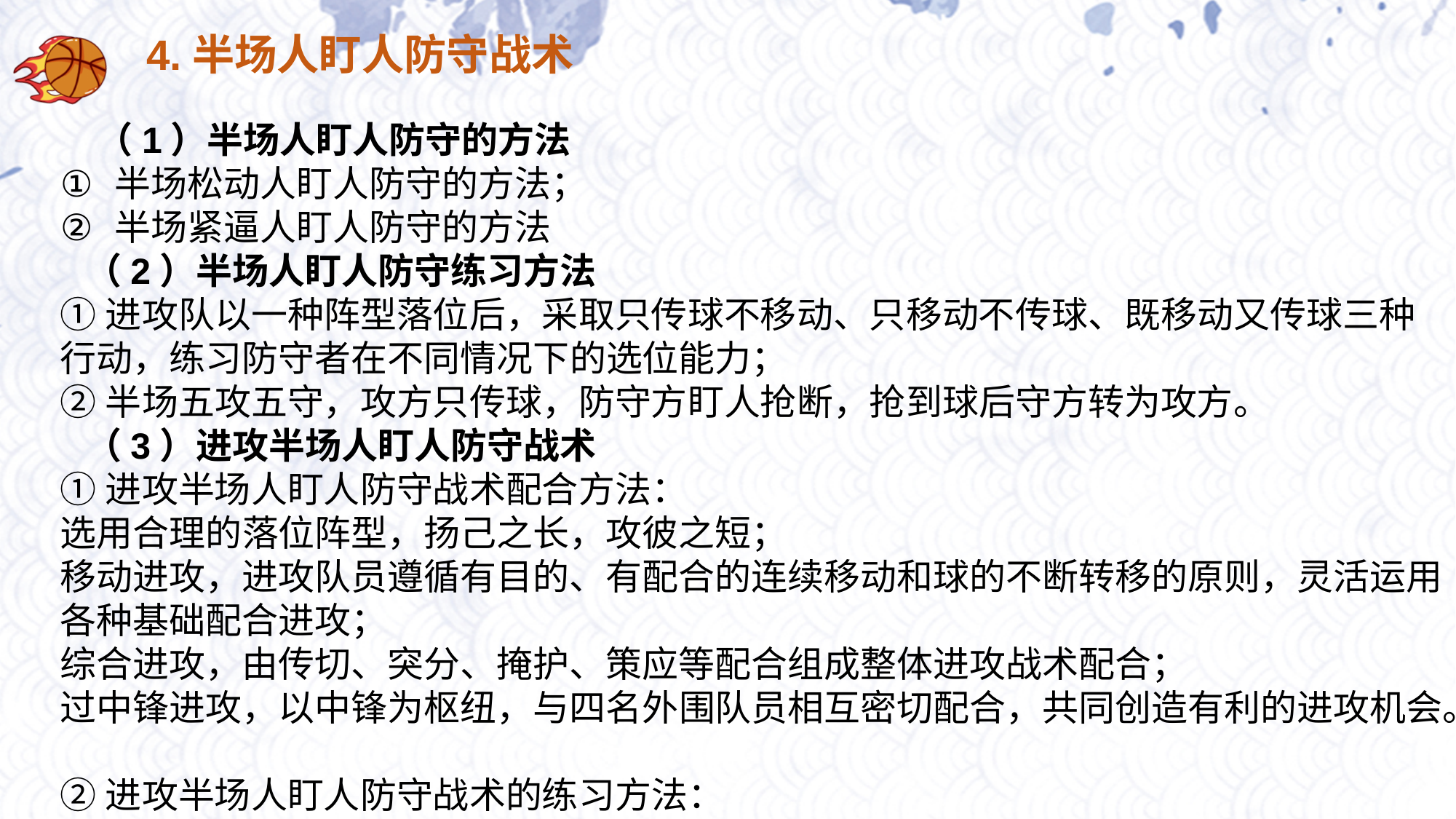

4.半场人盯人防守战术

（1）半场人盯人防守的方法
半场松动人盯人防守的方法；
半场紧逼人盯人防守的方法
  （2）半场人盯人防守练习方法
①进攻队以一种阵型落位后，采取只传球不移动、只移动不传球、既移动又传球三种行动，练习防守者在不同情况下的选位能力；
②半场五攻五守，攻方只传球，防守方盯人抢断，抢到球后守方转为攻方。
  （3）进攻半场人盯人防守战术
①进攻半场人盯人防守战术配合方法：
选用合理的落位阵型，扬己之长，攻彼之短；
移动进攻，进攻队员遵循有目的、有配合的连续移动和球的不断转移的原则，灵活运用各种基础配合进攻；
综合进攻，由传切、突分、掩护、策应等配合组成整体进攻战术配合；
过中锋进攻，以中锋为枢纽，与四名外围队员相互密切配合，共同创造有利的进攻机会。
②进攻半场人盯人防守战术的练习方法：
结合进攻战术阵型，练习传切、掩护、策应配合；半场五攻五守。